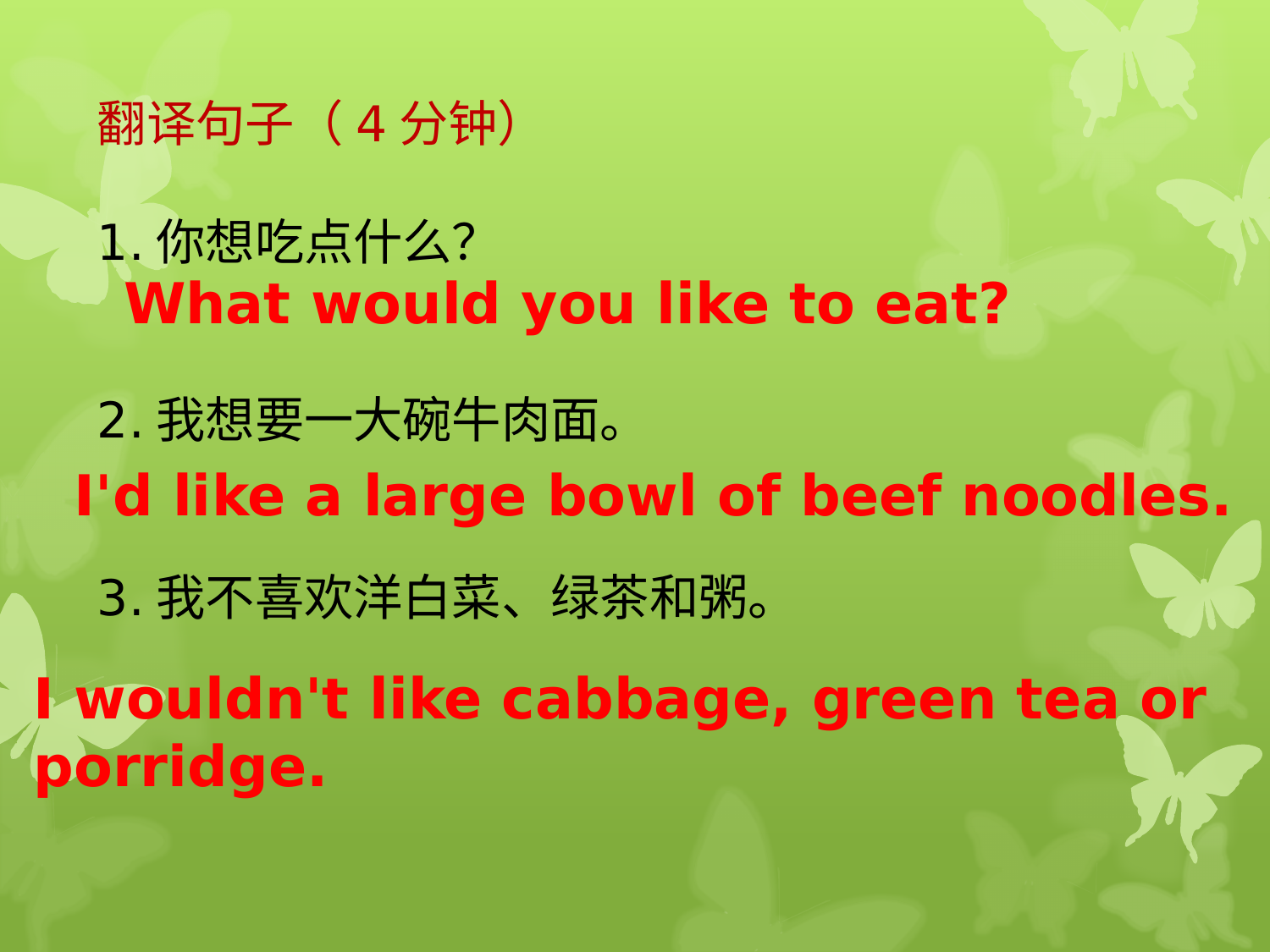

翻译句子（4分钟）

1.你想吃点什么？

2.我想要一大碗牛肉面。

3.我不喜欢洋白菜、绿茶和粥。
What would you like to eat?
I'd like a large bowl of beef noodles.
I wouldn't like cabbage, green tea or porridge.